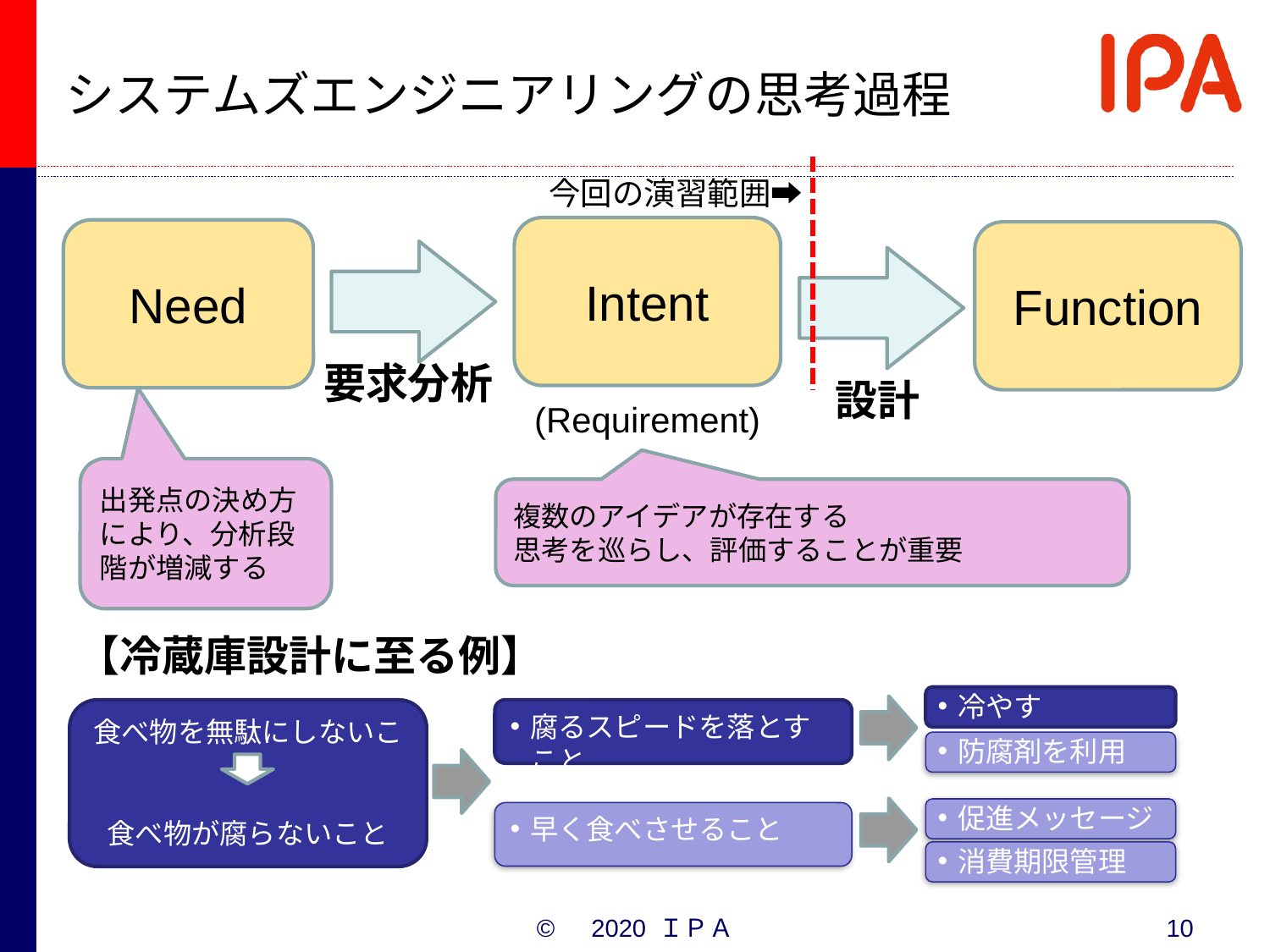

# システムズエンジニアリングの思考過程
今回の演習範囲➡
Intent
Need

Function

要求分析
設計
(Requirement)
出発点の決め方により、分析段階が増減する
複数のアイデアが存在する
思考を巡らし、評価することが重要
【冷蔵庫設計に至る例】
冷やす

食べ物を無駄にしないこと

食べ物が腐らないこと
腐るスピードを落とすこと
防腐剤を利用

促進メッセージ
早く食べさせること
消費期限管理
©　2020 ＩＰＡ
10